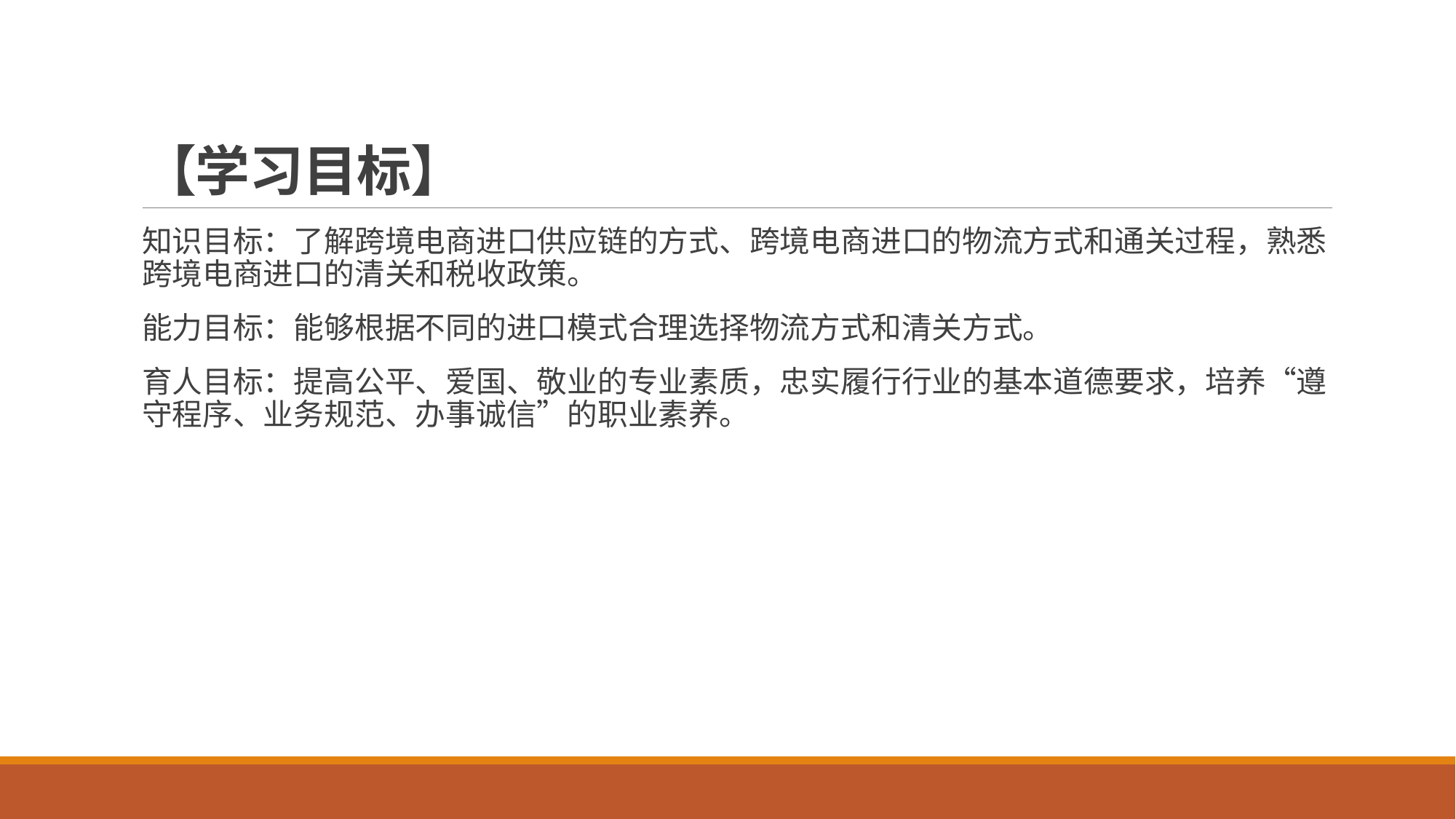

# 【学习目标】
知识目标：了解跨境电商进口供应链的方式、跨境电商进口的物流方式和通关过程，熟悉跨境电商进口的清关和税收政策。
能力目标：能够根据不同的进口模式合理选择物流方式和清关方式。
育人目标：提高公平、爱国、敬业的专业素质，忠实履行行业的基本道德要求，培养“遵守程序、业务规范、办事诚信”的职业素养。